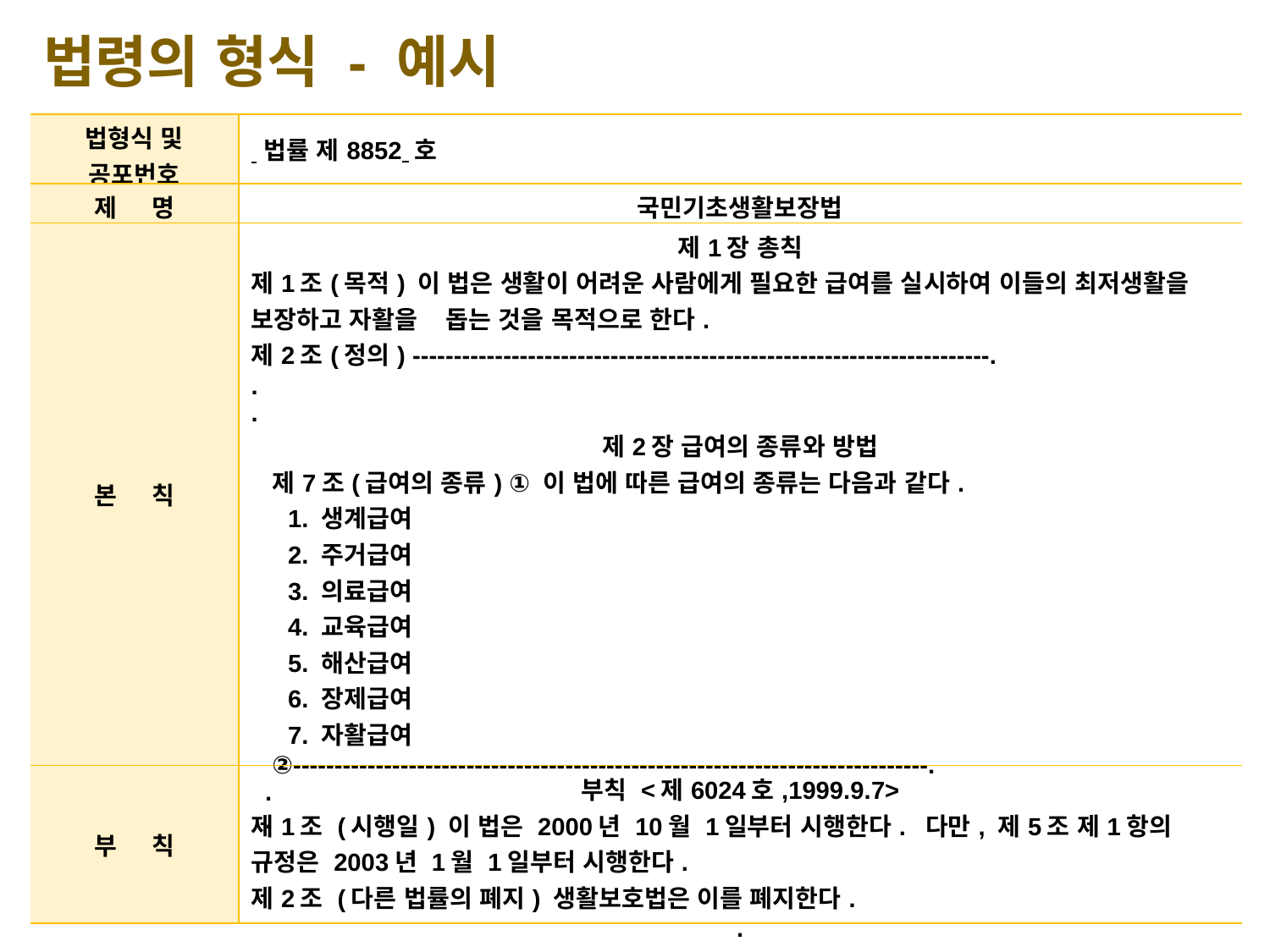

법령의 형식 - 예시
| 법형식 및 공포번호 | 법률 제8852 호 |
| --- | --- |
| 제     명 | 국민기초생활보장법 |
| 본     칙 | 제1장 총칙 제1조(목적) 이 법은 생활이 어려운 사람에게 필요한 급여를 실시하여 이들의 최저생활을 보장하고 자활을 돕는 것을 목적으로 한다. 제2조(정의) ----------------------------------------------------------------------. . . 제2장 급여의 종류와 방법   제7조(급여의 종류) ① 이 법에 따른 급여의 종류는 다음과 같다. 1. 생계급여 2. 주거급여 3. 의료급여 4. 교육급여 5. 해산급여 6. 장제급여 7. 자활급여    ②-----------------------------------------------------------------------------.   . . |
| 부     칙 | 부칙 <제6024호,1999.9.7> 제1조 (시행일) 이 법은 2000년 10월 1일부터 시행한다. 다만, 제5조 제1항의 규정은 2003년 1월 1일부터 시행한다. 제2조 (다른 법률의 폐지) 생활보호법은 이를 폐지한다. . |